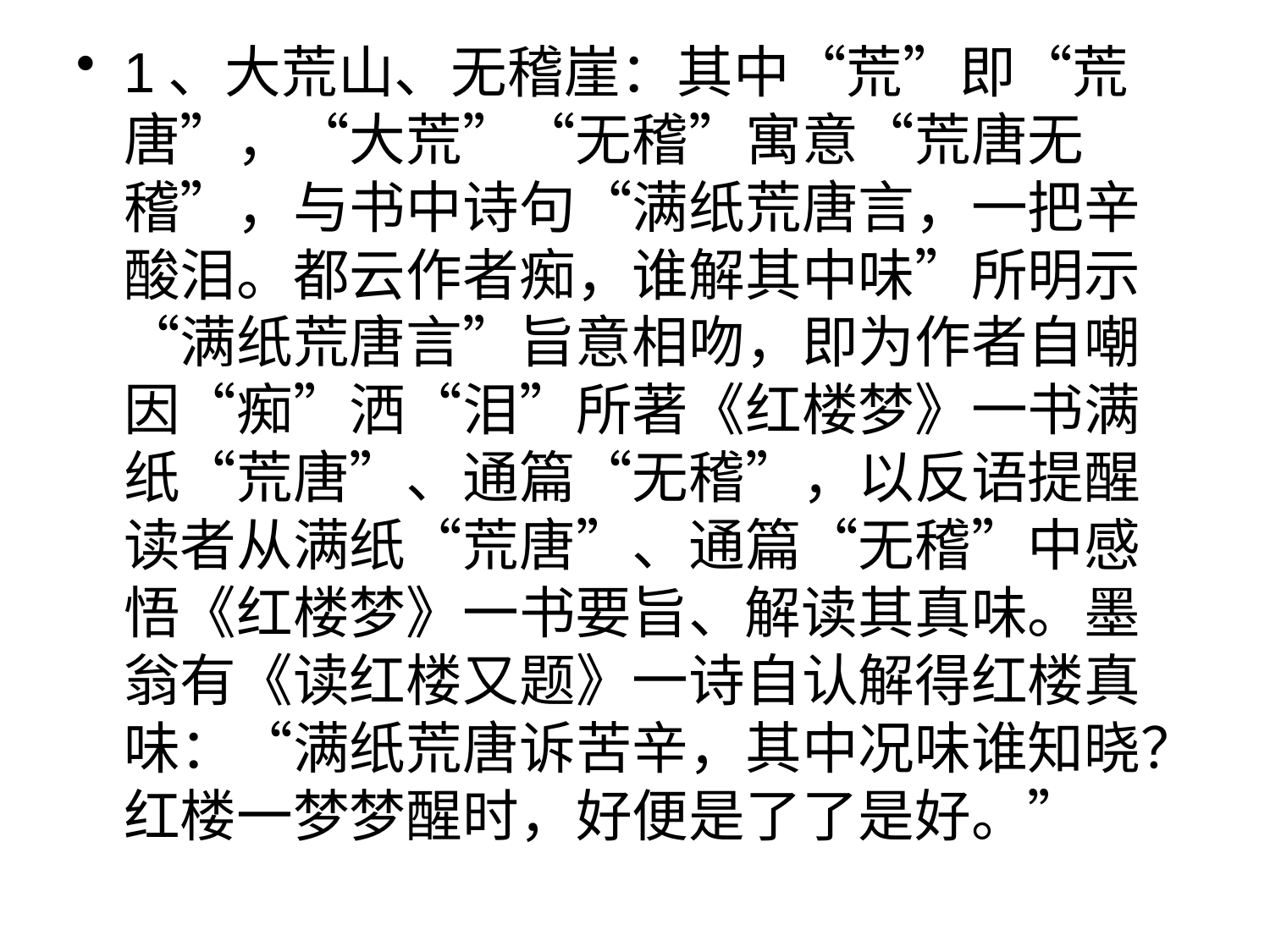

1、大荒山、无稽崖：其中“荒”即“荒唐”，“大荒”“无稽”寓意“荒唐无稽”，与书中诗句“满纸荒唐言，一把辛酸泪。都云作者痴，谁解其中味”所明示“满纸荒唐言”旨意相吻，即为作者自嘲因“痴”洒“泪”所著《红楼梦》一书满纸“荒唐”、通篇“无稽”，以反语提醒读者从满纸“荒唐”、通篇“无稽”中感悟《红楼梦》一书要旨、解读其真味。墨翁有《读红楼又题》一诗自认解得红楼真味：“满纸荒唐诉苦辛，其中况味谁知晓？红楼一梦梦醒时，好便是了了是好。”
#